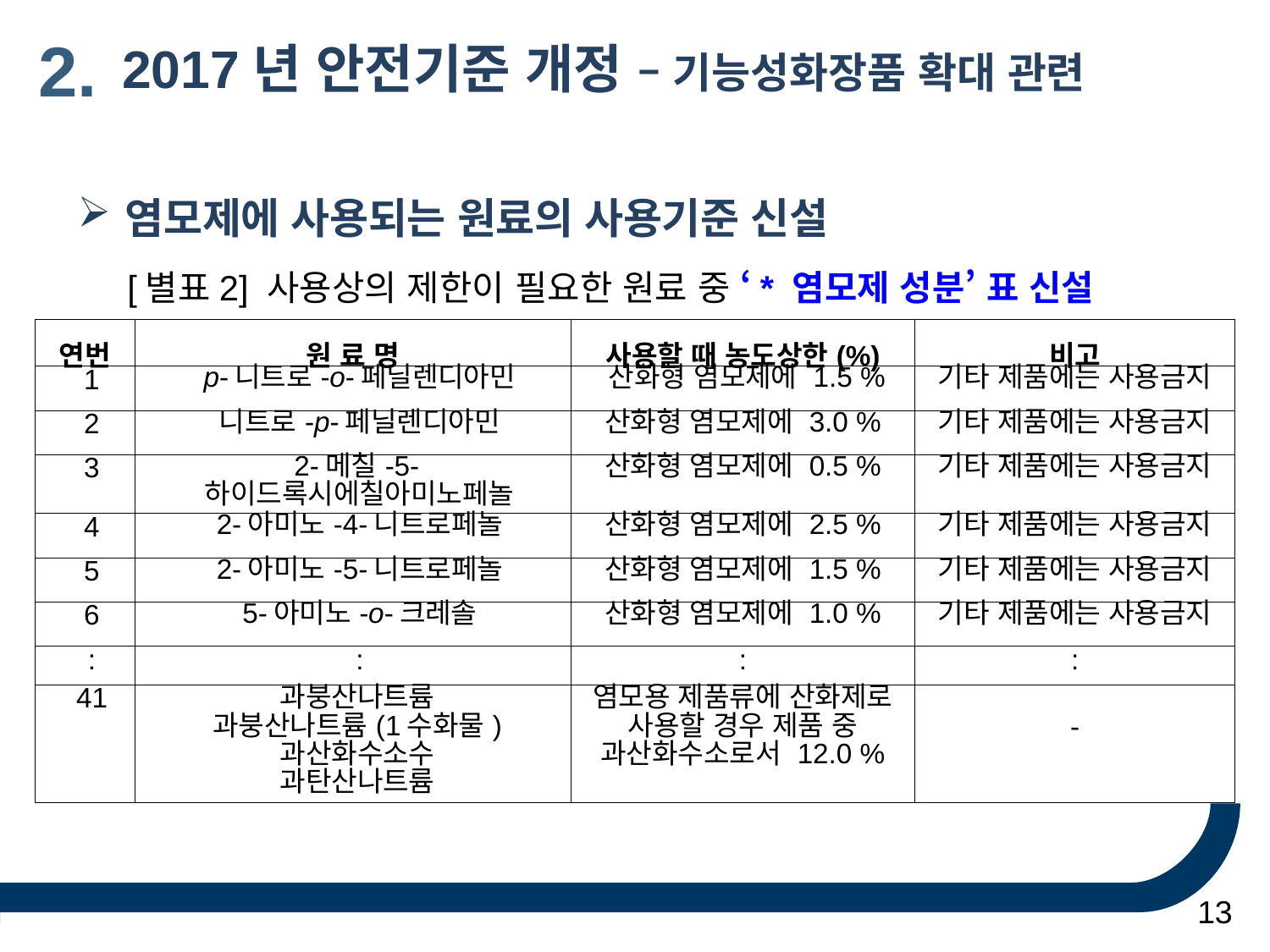

2.
 2017년 안전기준 개정 – 기능성화장품 확대 관련
염모제에 사용되는 원료의 사용기준 신설
[별표2] 사용상의 제한이 필요한 원료 중 ‘* 염모제 성분’ 표 신설
| 연번 | 원 료 명 | 사용할 때 농도상한(%) | 비고 |
| --- | --- | --- | --- |
| 1 | p-니트로-o-페닐렌디아민 | 산화형 염모제에 1.5 % | 기타 제품에는 사용금지 |
| 2 | 니트로-p-페닐렌디아민 | 산화형 염모제에 3.0 % | 기타 제품에는 사용금지 |
| 3 | 2-메칠-5-하이드록시에칠아미노페놀 | 산화형 염모제에 0.5 % | 기타 제품에는 사용금지 |
| 4 | 2-아미노-4-니트로페놀 | 산화형 염모제에 2.5 % | 기타 제품에는 사용금지 |
| 5 | 2-아미노-5-니트로페놀 | 산화형 염모제에 1.5 % | 기타 제품에는 사용금지 |
| 6 | 5-아미노-o-크레솔 | 산화형 염모제에 1.0 % | 기타 제품에는 사용금지 |
| : | : | : | : |
| 41 | 과붕산나트륨 과붕산나트륨(1수화물) 과산화수소수 과탄산나트륨 | 염모용 제품류에 산화제로 사용할 경우 제품 중 과산화수소로서 12.0 % | - |
13